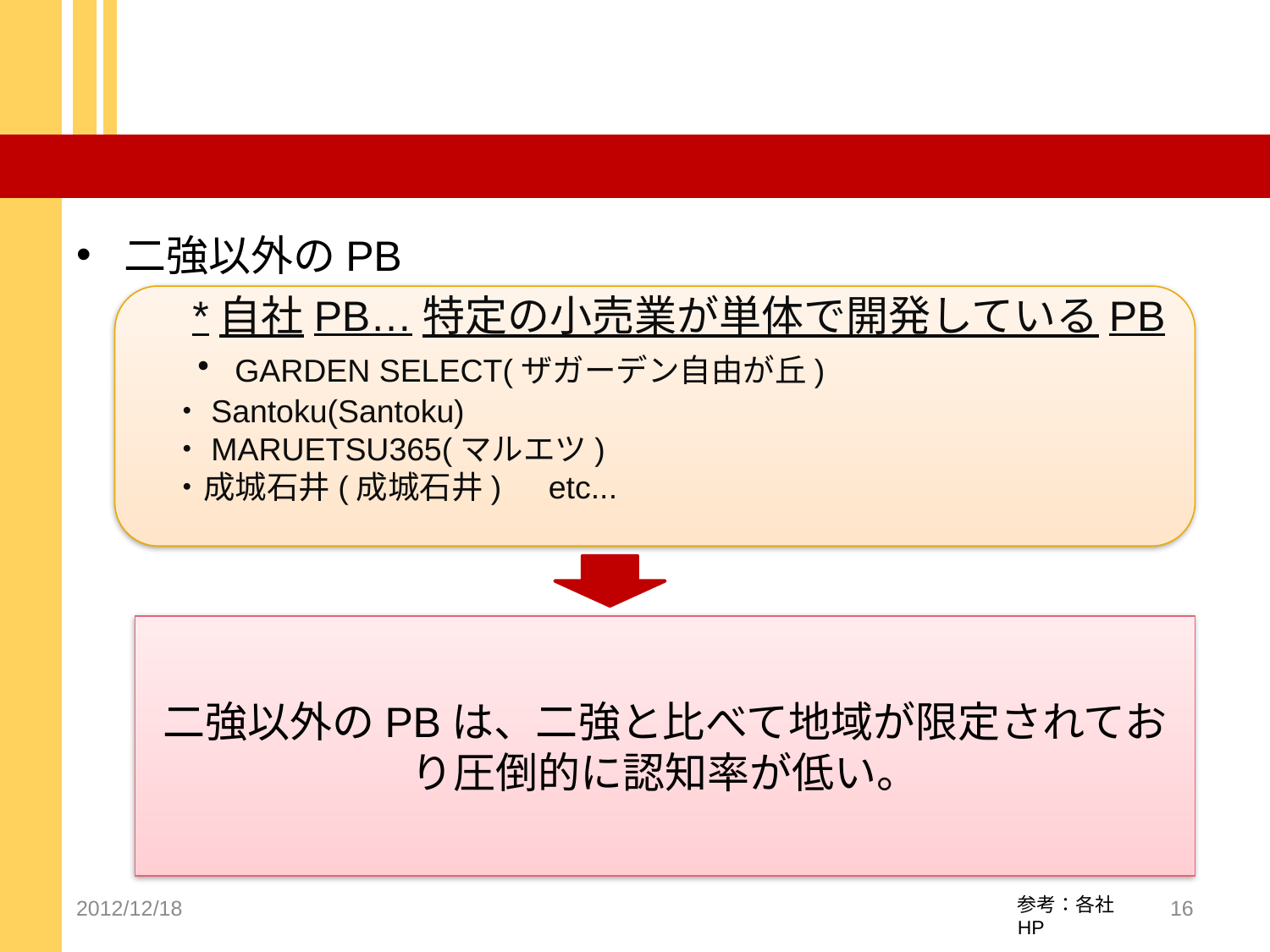

#

二強以外のPB
　*自社PB…特定の小売業が単体で開発しているPB
　・GARDEN SELECT(ザガーデン自由が丘)
　・Santoku(Santoku)
　・MARUETSU365(マルエツ)
　・成城石井(成城石井)　etc...

二強以外のPBは、二強と比べて地域が限定されており圧倒的に認知率が低い。
2012/12/18
16
参考：各社HP